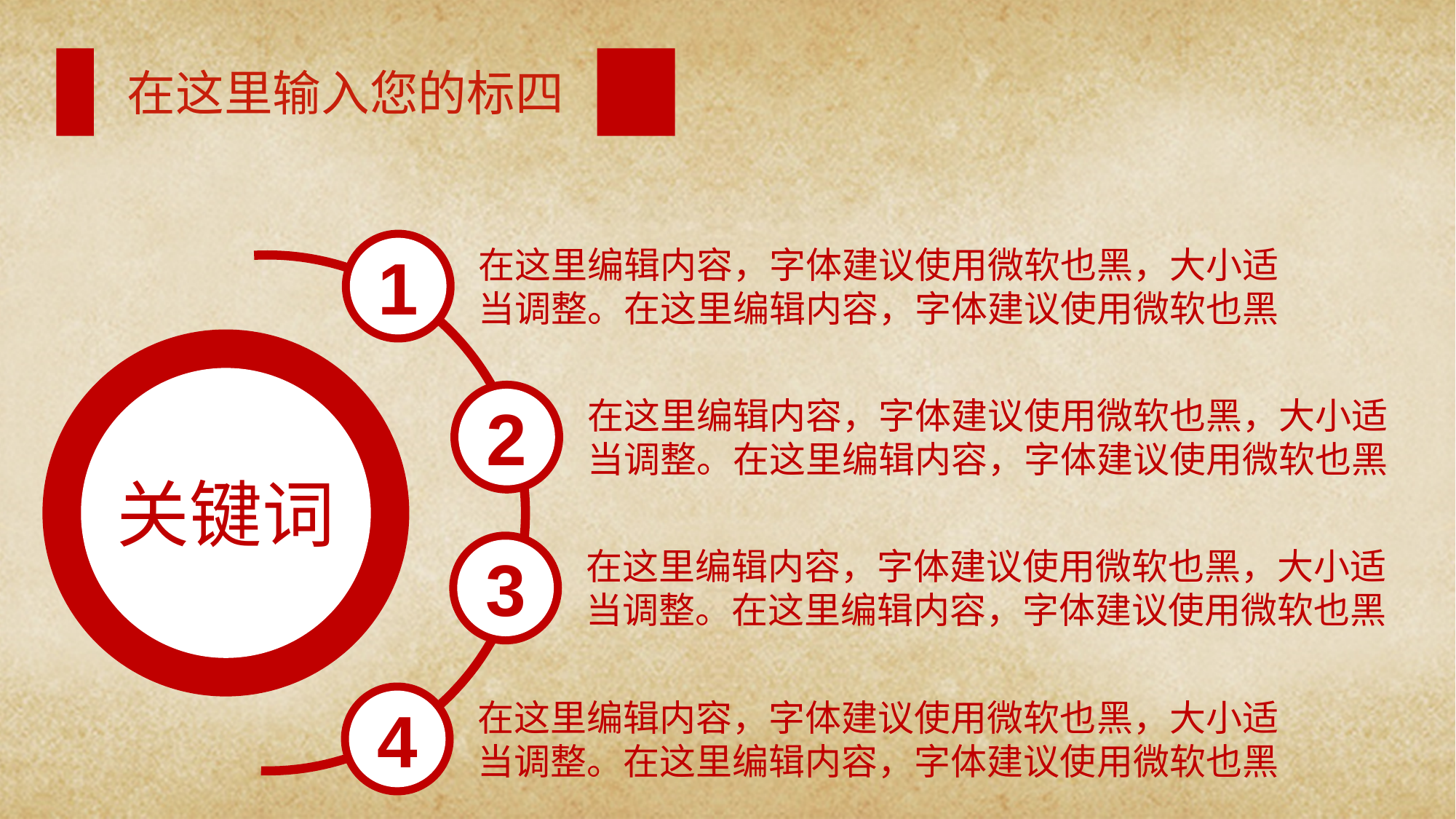

在这里输入您的标四

1
在这里编辑内容，字体建议使用微软也黑，大小适当调整。在这里编辑内容，字体建议使用微软也黑

2
在这里编辑内容，字体建议使用微软也黑，大小适当调整。在这里编辑内容，字体建议使用微软也黑
关键词

3
在这里编辑内容，字体建议使用微软也黑，大小适当调整。在这里编辑内容，字体建议使用微软也黑

4
在这里编辑内容，字体建议使用微软也黑，大小适当调整。在这里编辑内容，字体建议使用微软也黑